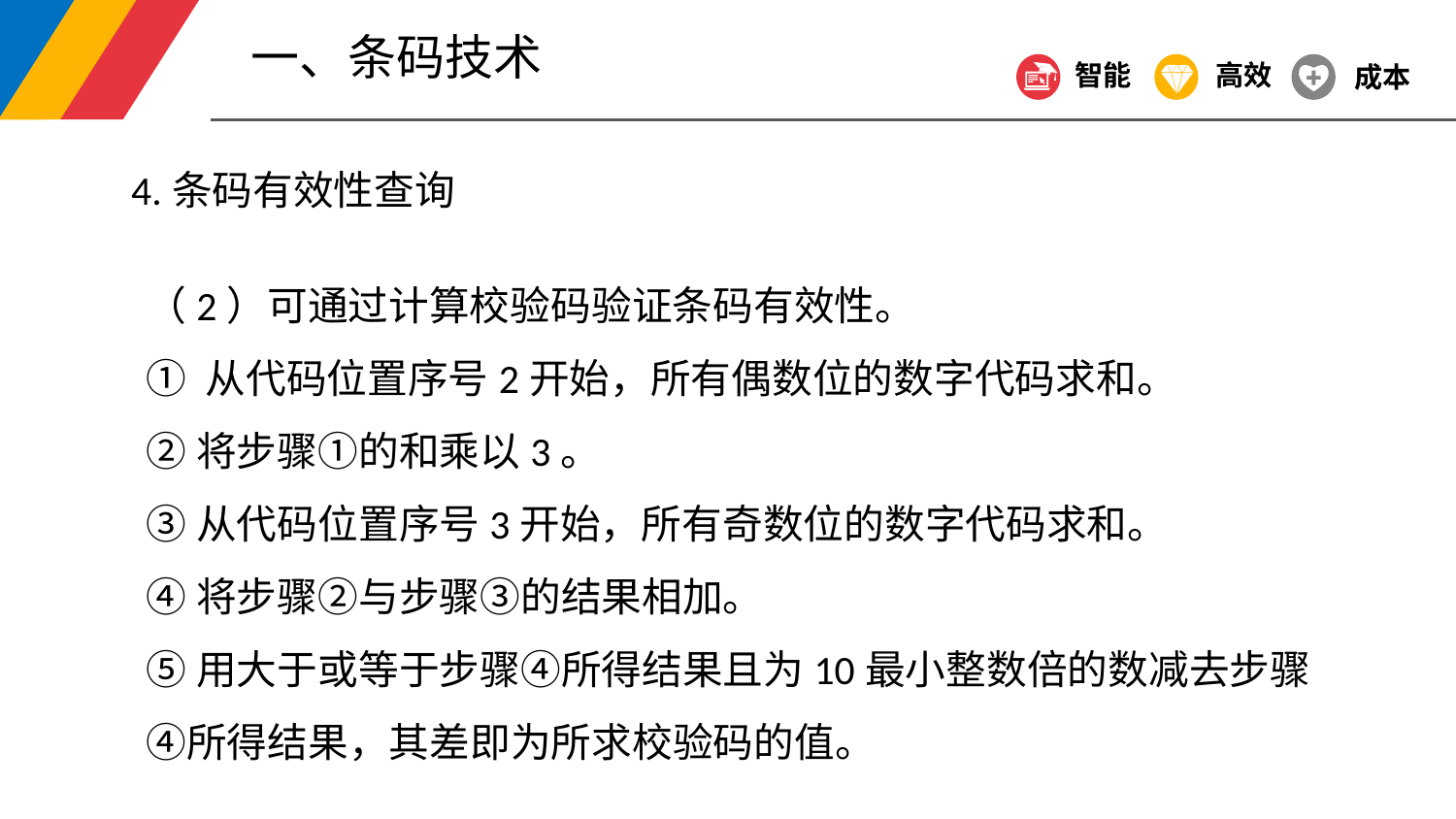

一、条码技术
智能
高效
成本
4.条码有效性查询
（2）可通过计算校验码验证条码有效性。
① 从代码位置序号2开始，所有偶数位的数字代码求和。
②将步骤①的和乘以3。
③从代码位置序号3开始，所有奇数位的数字代码求和。
④将步骤②与步骤③的结果相加。
⑤用大于或等于步骤④所得结果且为10最小整数倍的数减去步骤④所得结果，其差即为所求校验码的值。